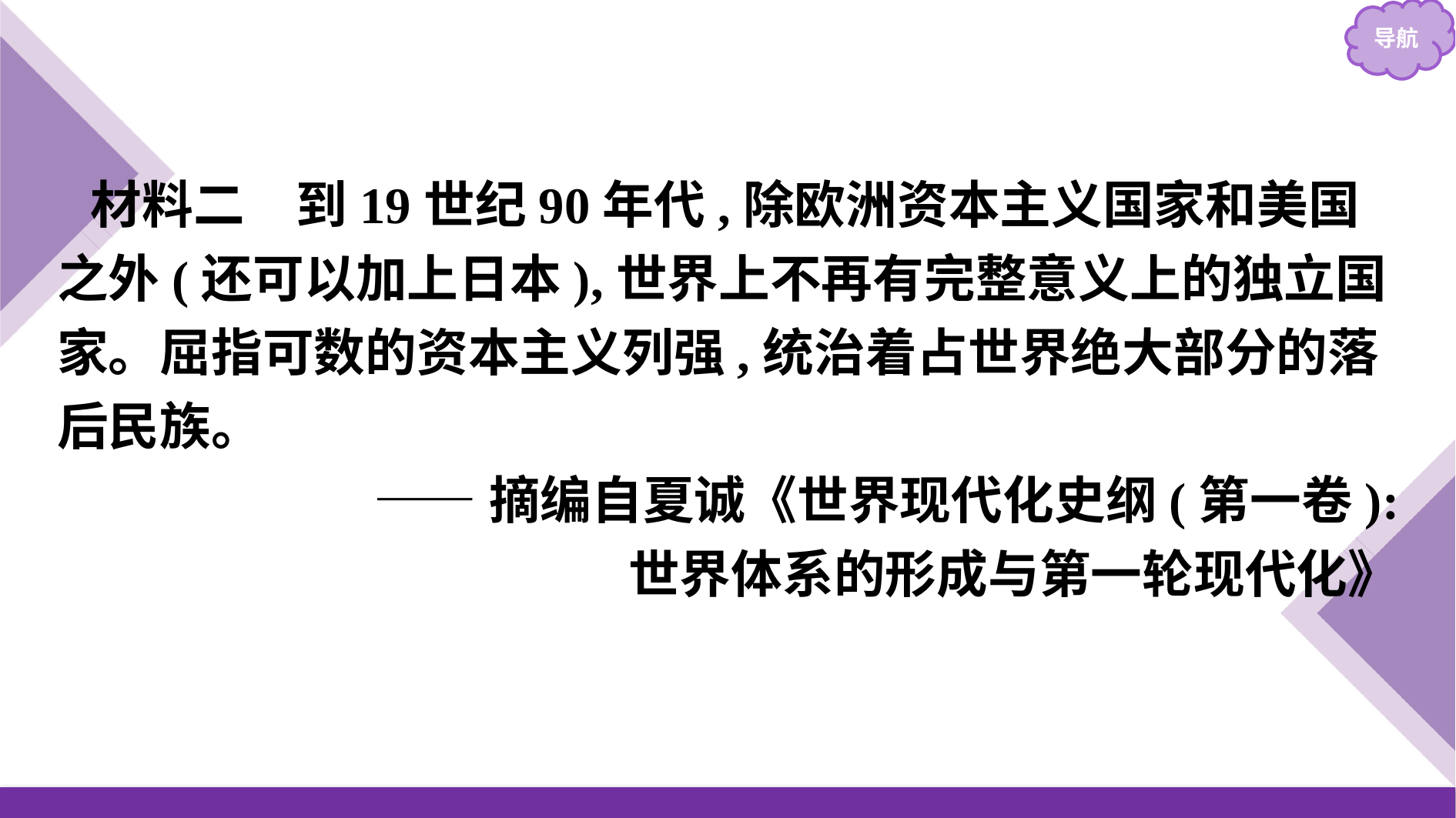

材料二　到19世纪90年代,除欧洲资本主义国家和美国之外(还可以加上日本),世界上不再有完整意义上的独立国家。屈指可数的资本主义列强,统治着占世界绝大部分的落后民族。
——摘编自夏诚《世界现代化史纲(第一卷):
世界体系的形成与第一轮现代化》